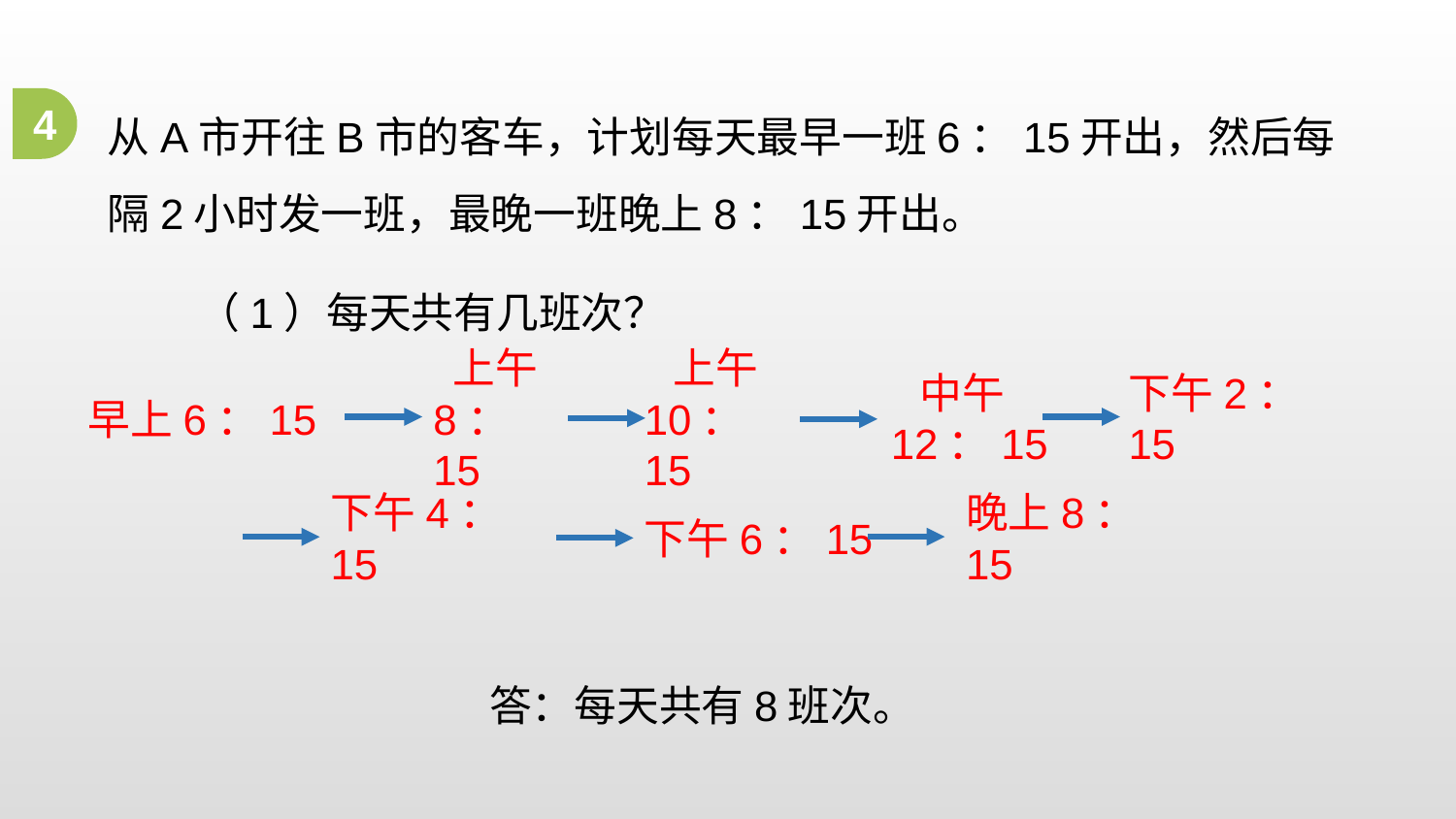

从A市开往B市的客车，计划每天最早一班6：15开出，然后每隔2小时发一班，最晚一班晚上8：15开出。
4
（1）每天共有几班次？
  中午
12：15
 上午
8：15
  上午
10：15
下午2：15
早上6：15
下午4：15
晚上8：15
下午6：15
答：每天共有8班次。